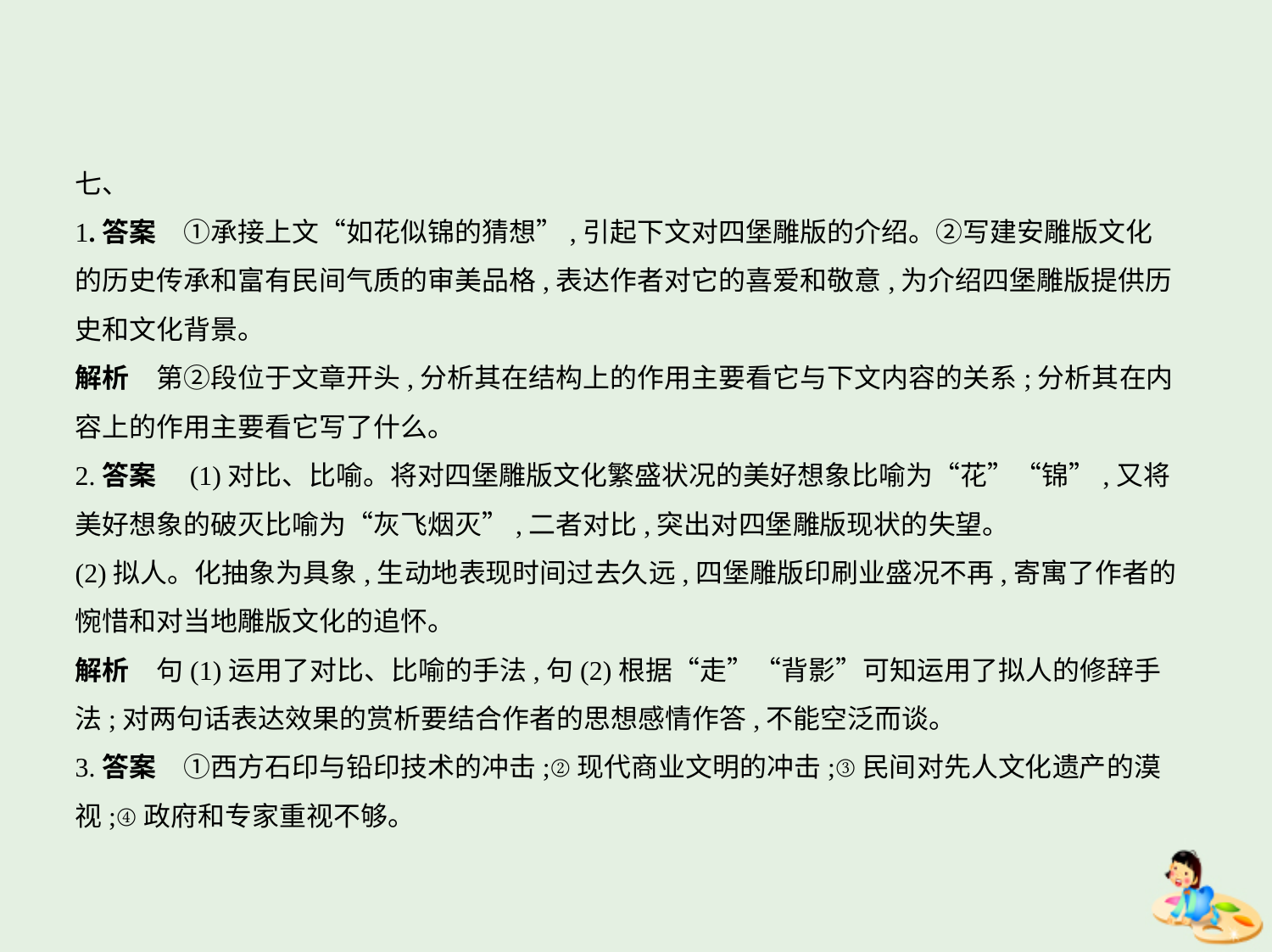

七、
1.答案　①承接上文“如花似锦的猜想”,引起下文对四堡雕版的介绍。②写建安雕版文化
的历史传承和富有民间气质的审美品格,表达作者对它的喜爱和敬意,为介绍四堡雕版提供历
史和文化背景。
解析　第②段位于文章开头,分析其在结构上的作用主要看它与下文内容的关系;分析其在内
容上的作用主要看它写了什么。
2.答案　(1)对比、比喻。将对四堡雕版文化繁盛状况的美好想象比喻为“花”“锦”,又将
美好想象的破灭比喻为“灰飞烟灭”,二者对比,突出对四堡雕版现状的失望。
(2)拟人。化抽象为具象,生动地表现时间过去久远,四堡雕版印刷业盛况不再,寄寓了作者的
惋惜和对当地雕版文化的追怀。
解析　句(1)运用了对比、比喻的手法,句(2)根据“走”“背影”可知运用了拟人的修辞手
法;对两句话表达效果的赏析要结合作者的思想感情作答,不能空泛而谈。
3.答案　①西方石印与铅印技术的冲击;②现代商业文明的冲击;③民间对先人文化遗产的漠
视;④政府和专家重视不够。